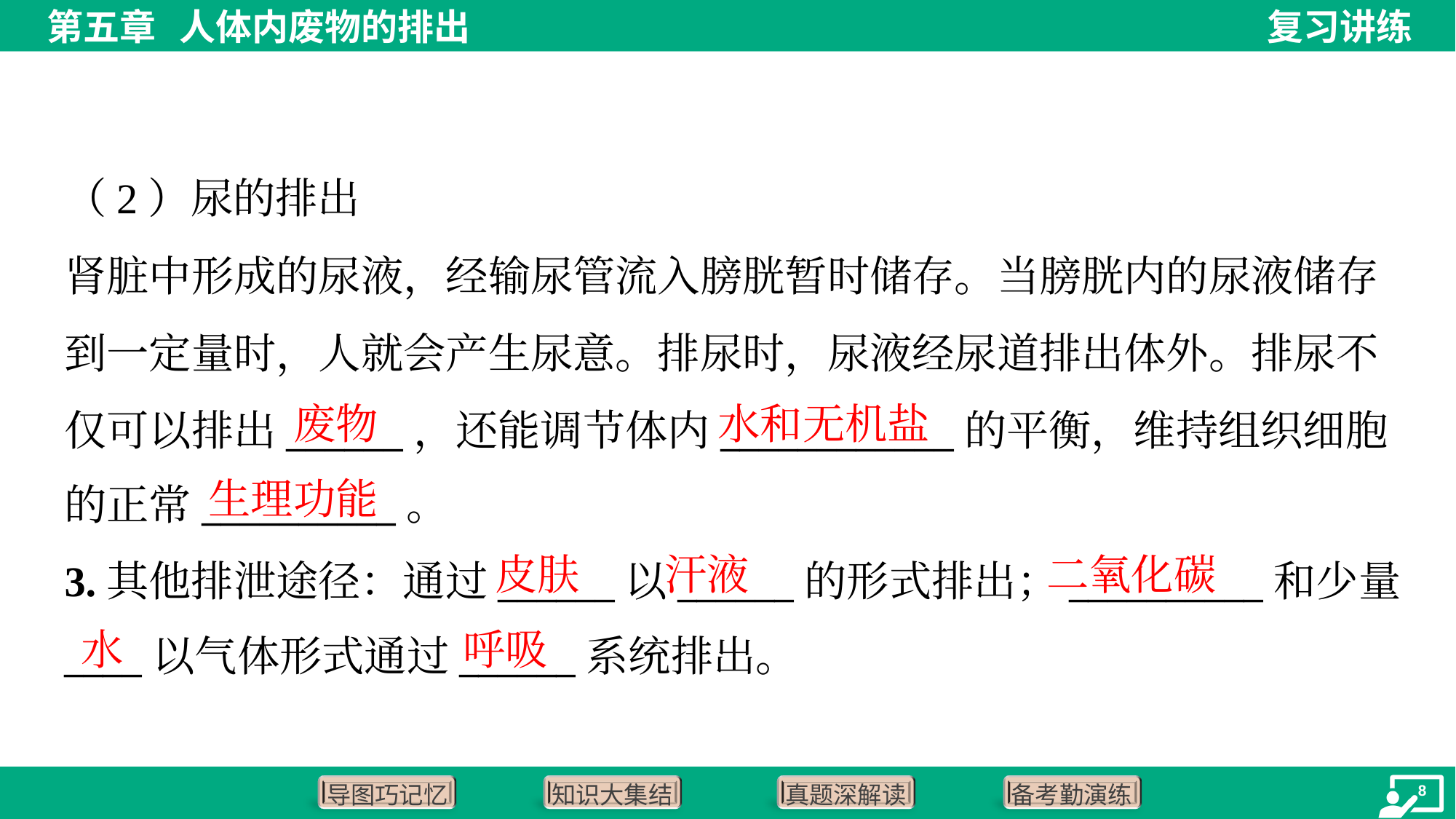

（2）尿的排出
肾脏中形成的尿液，经输尿管流入膀胱暂时储存。当膀胱内的尿液储存
到一定量时，人就会产生尿意。排尿时，尿液经尿道排出体外。排尿不
仅可以排出______，还能调节体内____________的平衡，维持组织细胞
的正常__________。
废物
水和无机盐
生理功能
皮肤
汗液
二氧化碳
3.其他排泄途径：通过______以______的形式排出；__________和少量
____以气体形式通过______系统排出。
水
呼吸